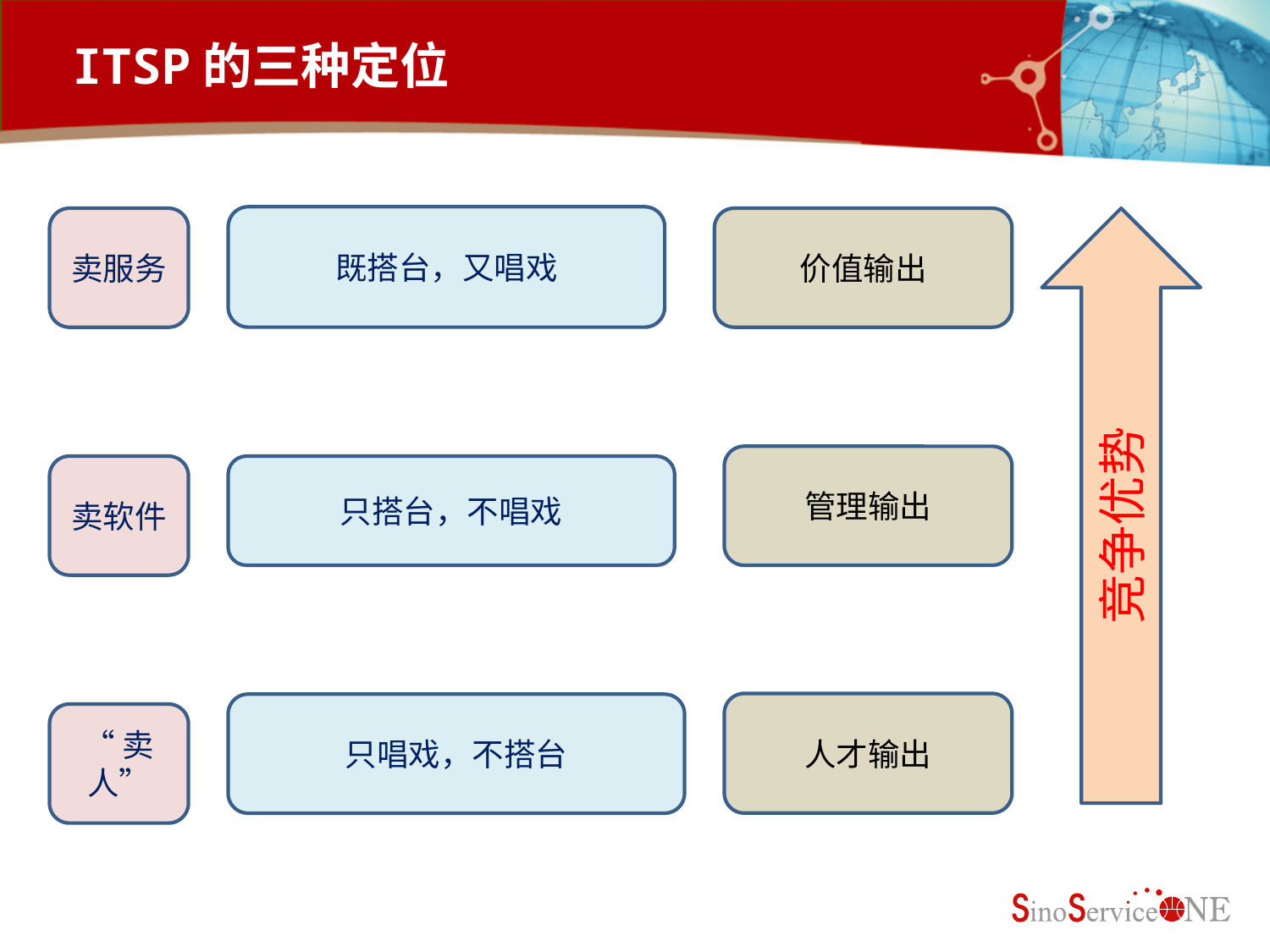

# ITSP的三种定位

既搭台，又唱戏
卖服务
价值输出
竞争优势
管理输出
卖软件
只搭台，不唱戏
人才输出
只唱戏，不搭台
“卖人”